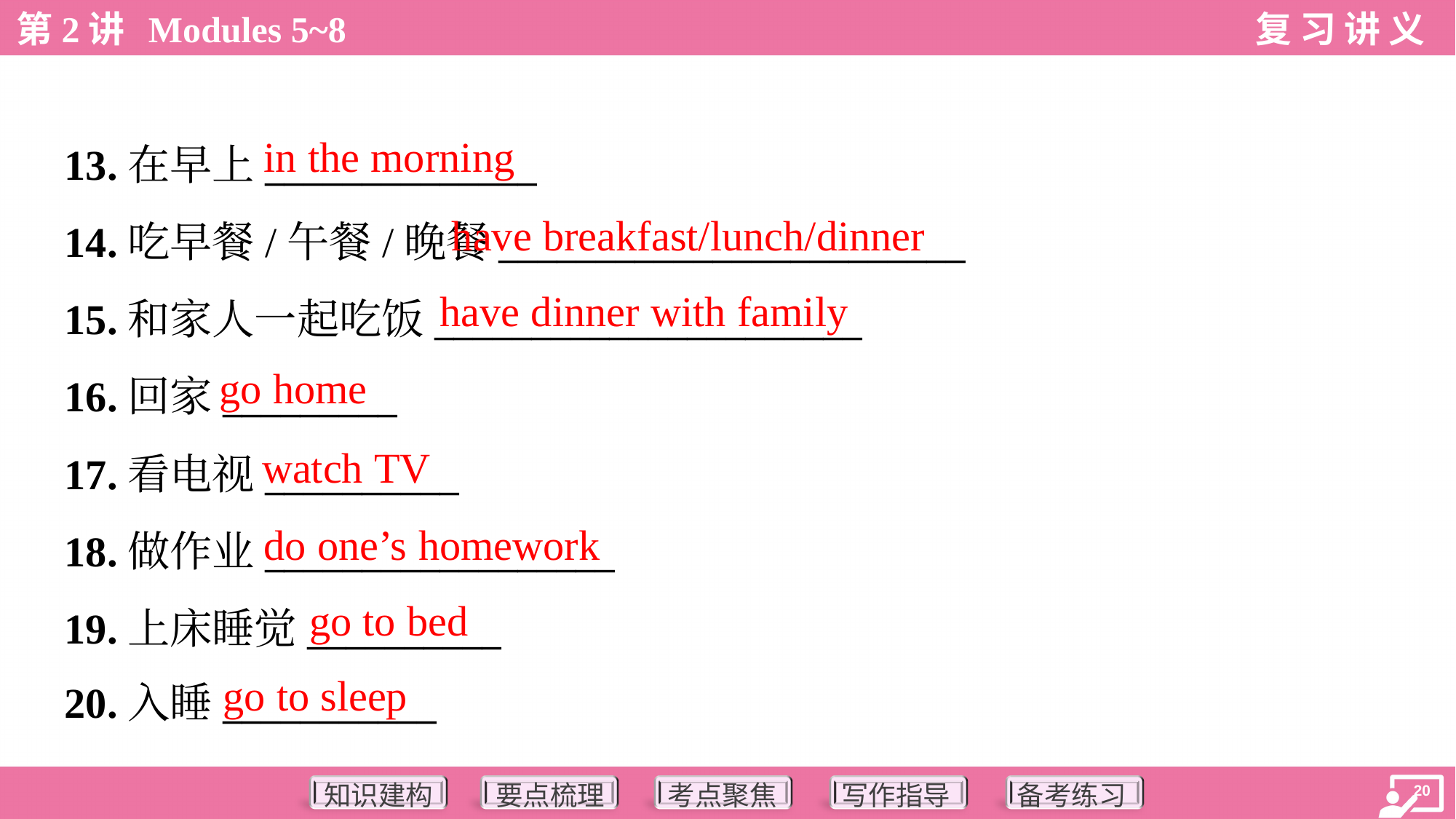

in the morning
13.在早上______________
14.吃早餐/午餐/晚餐________________________
15.和家人一起吃饭______________________
16.回家_________
17.看电视__________
18.做作业__________________
19.上床睡觉__________
20.入睡___________
have breakfast/lunch/dinner
have dinner with family
go home
watch TV
do one’s homework
go to bed
go to sleep